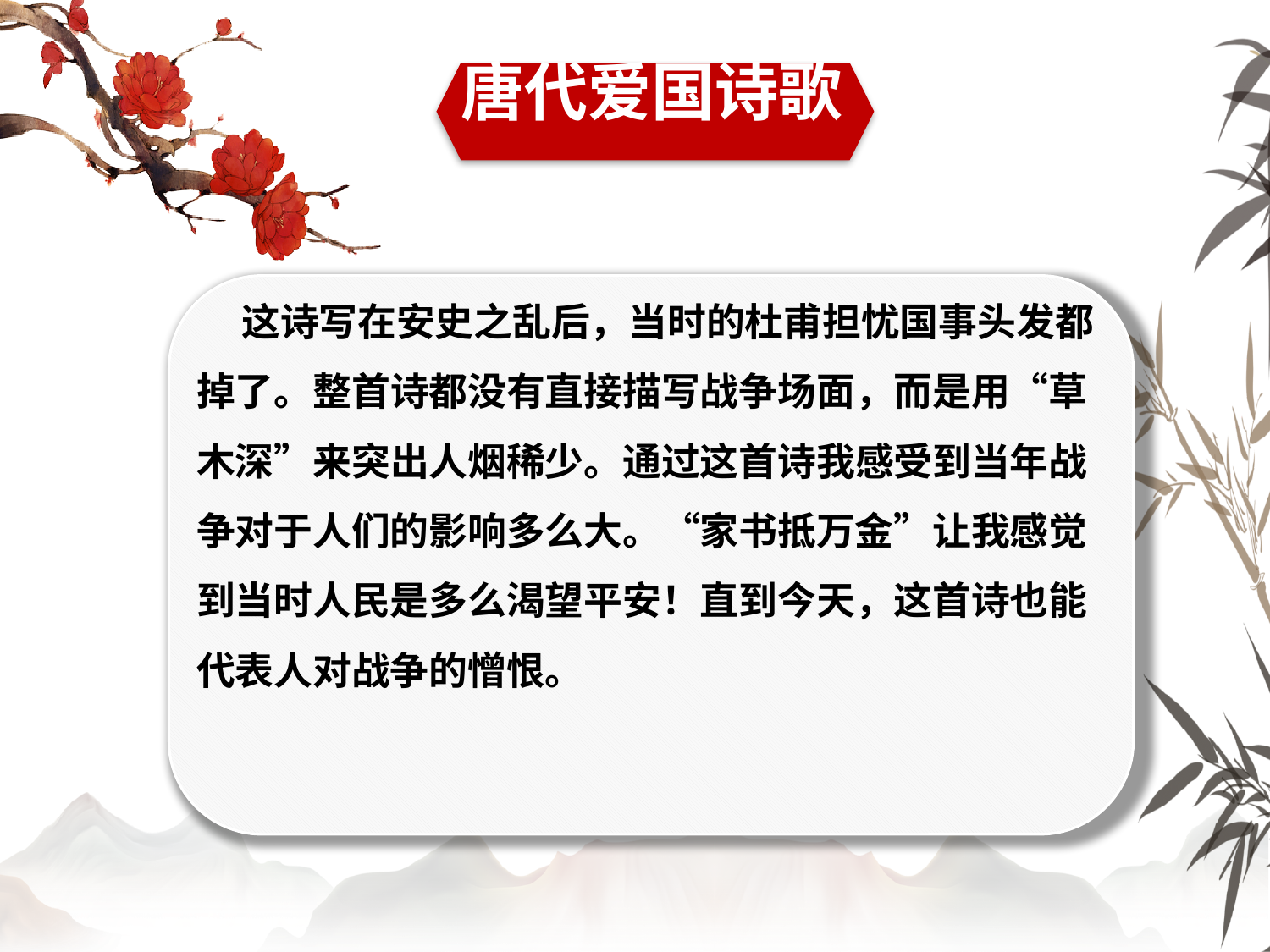

唐代爱国诗歌
    这诗写在安史之乱后，当时的杜甫担忧国事头发都掉了。整首诗都没有直接描写战争场面，而是用“草木深”来突出人烟稀少。通过这首诗我感受到当年战争对于人们的影响多么大。“家书抵万金”让我感觉到当时人民是多么渴望平安！直到今天，这首诗也能代表人对战争的憎恨。